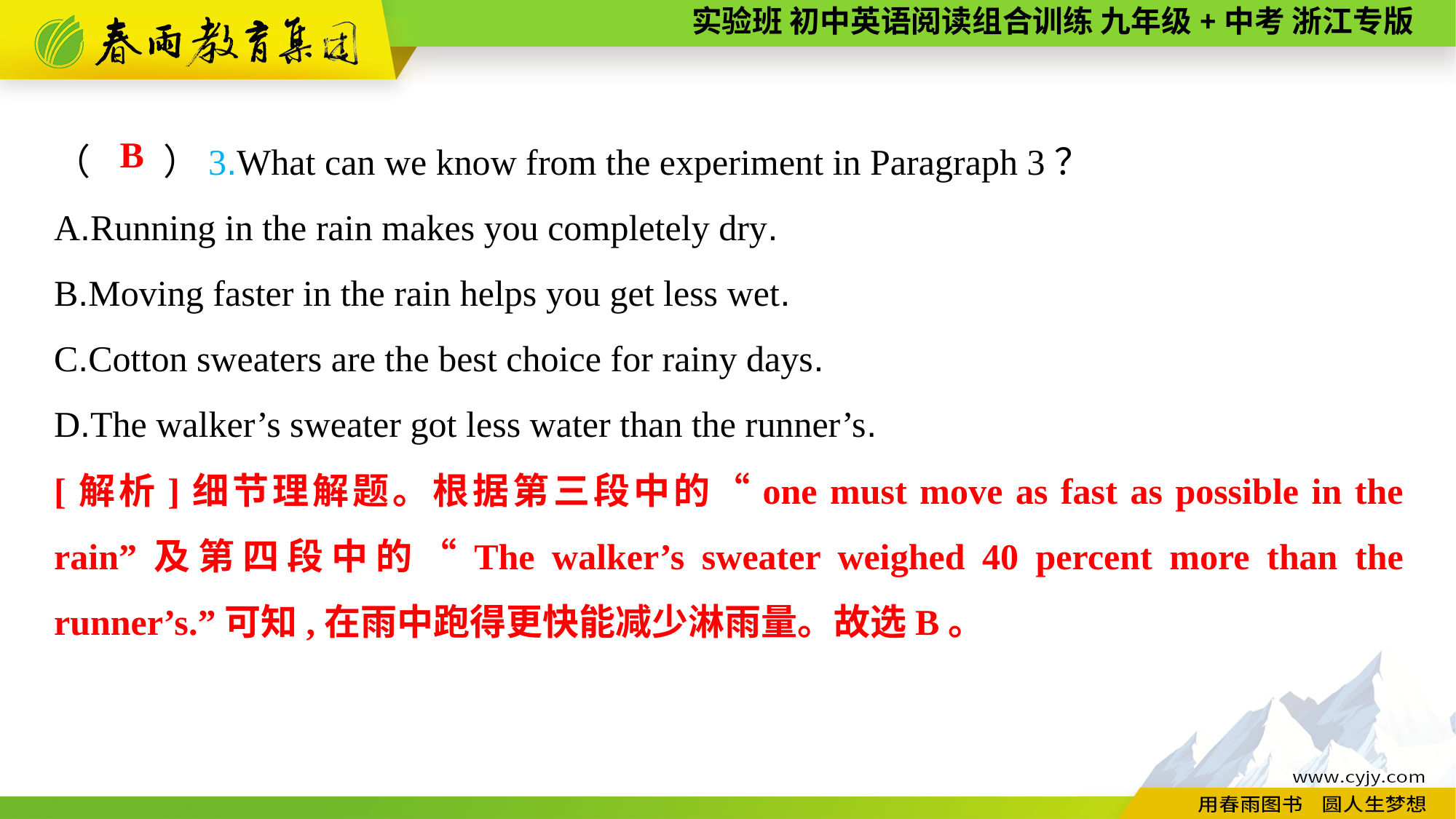

（　　）3.What can we know from the experiment in Paragraph 3？
A.Running in the rain makes you completely dry.
B.Moving faster in the rain helps you get less wet.
C.Cotton sweaters are the best choice for rainy days.
D.The walker’s sweater got less water than the runner’s.
B
[解析]细节理解题。根据第三段中的“one must move as fast as possible in the rain”及第四段中的“The walker’s sweater weighed 40 percent more than the runner’s.”可知,在雨中跑得更快能减少淋雨量。故选B。